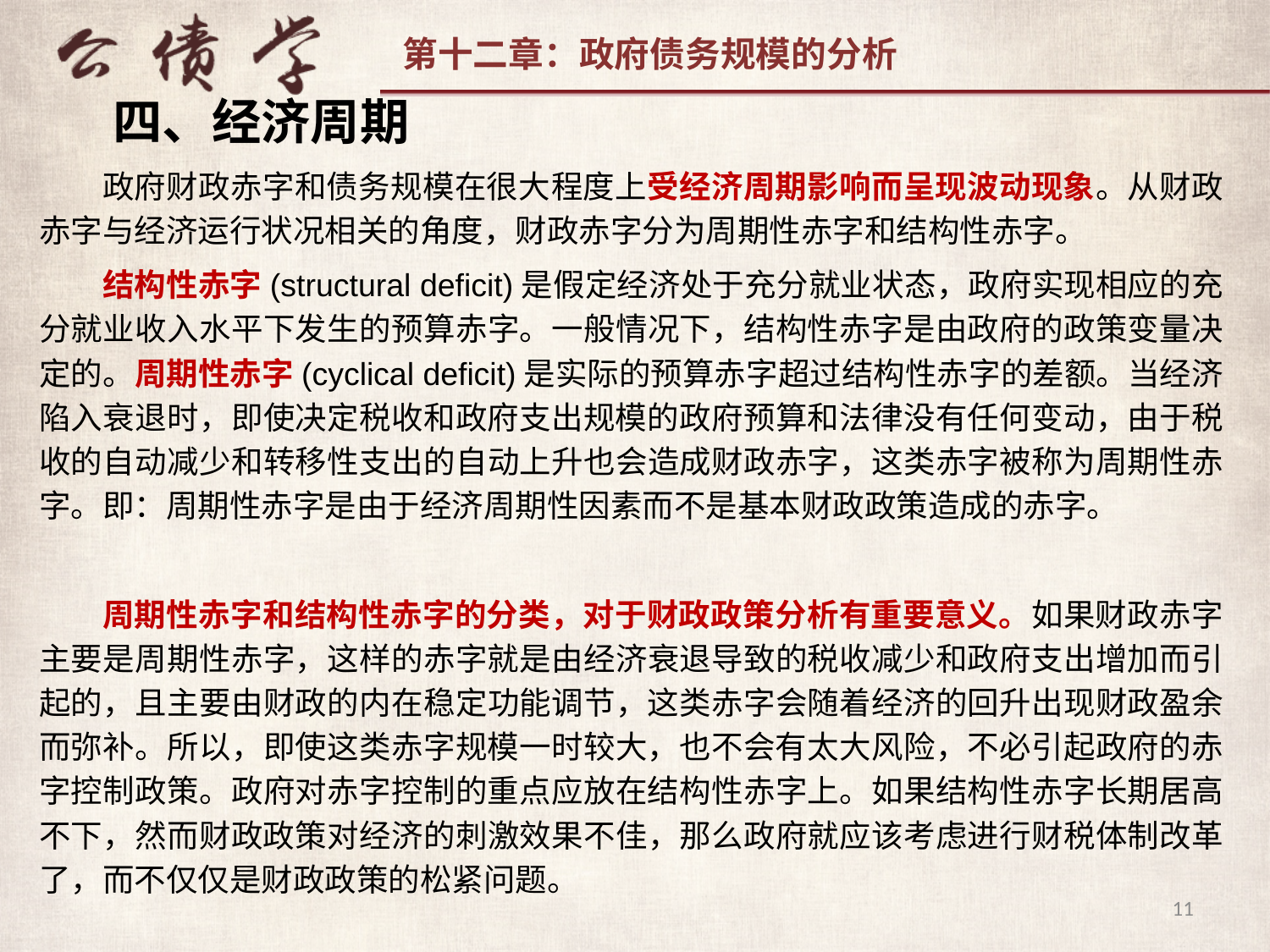

四、经济周期
政府财政赤字和债务规模在很大程度上受经济周期影响而呈现波动现象。从财政赤字与经济运行状况相关的角度，财政赤字分为周期性赤字和结构性赤字。
结构性赤字(structural deficit)是假定经济处于充分就业状态，政府实现相应的充分就业收入水平下发生的预算赤字。一般情况下，结构性赤字是由政府的政策变量决定的。周期性赤字(cyclical deficit)是实际的预算赤字超过结构性赤字的差额。当经济陷入衰退时，即使决定税收和政府支出规模的政府预算和法律没有任何变动，由于税收的自动减少和转移性支出的自动上升也会造成财政赤字，这类赤字被称为周期性赤字。即：周期性赤字是由于经济周期性因素而不是基本财政政策造成的赤字。

周期性赤字和结构性赤字的分类，对于财政政策分析有重要意义。如果财政赤字主要是周期性赤字，这样的赤字就是由经济衰退导致的税收减少和政府支出增加而引起的，且主要由财政的内在稳定功能调节，这类赤字会随着经济的回升出现财政盈余而弥补。所以，即使这类赤字规模一时较大，也不会有太大风险，不必引起政府的赤字控制政策。政府对赤字控制的重点应放在结构性赤字上。如果结构性赤字长期居高不下，然而财政政策对经济的刺激效果不佳，那么政府就应该考虑进行财税体制改革了，而不仅仅是财政政策的松紧问题。
11